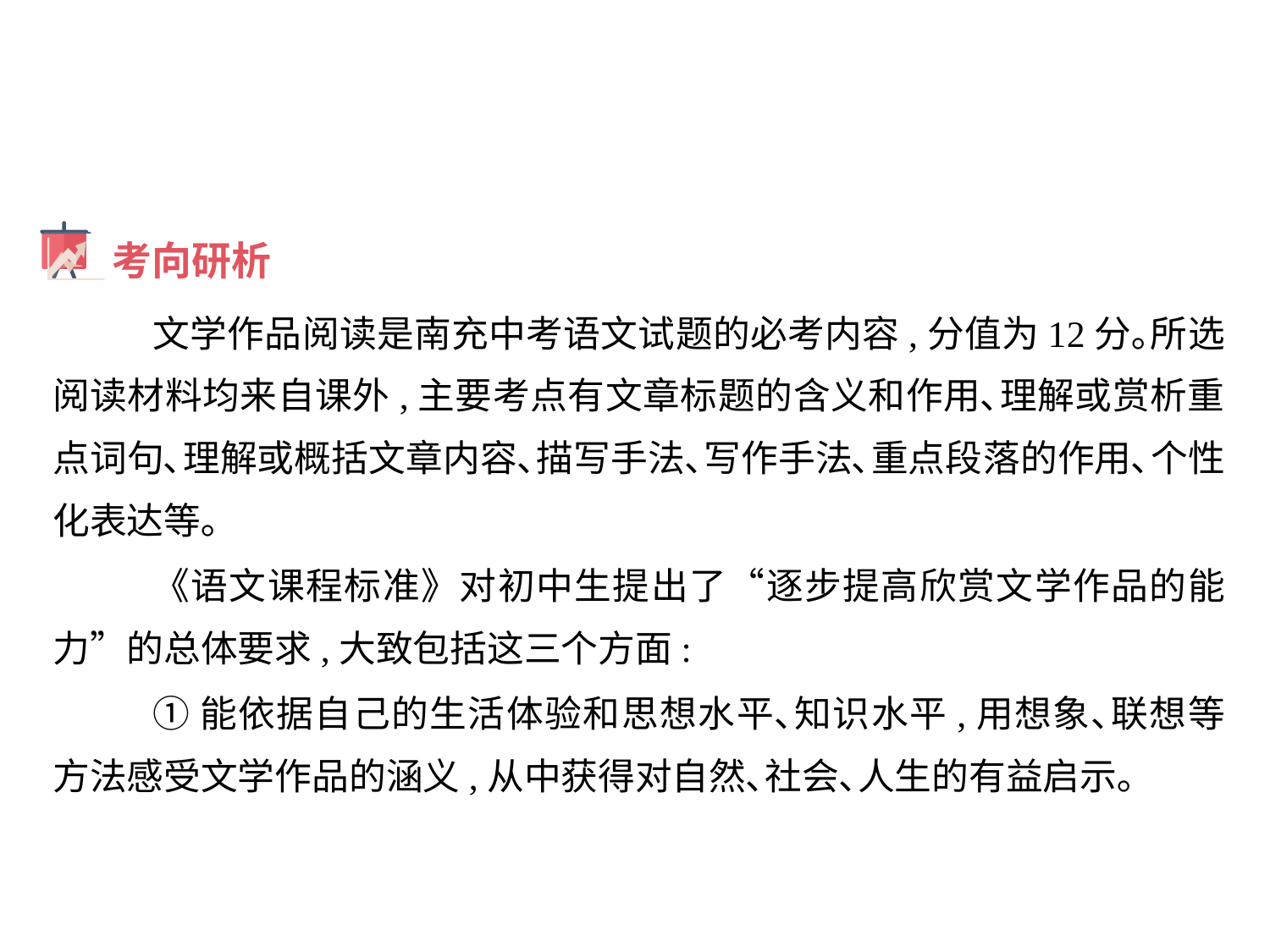

考向研析

文学作品阅读是南充中考语文试题的必考内容,分值为12分｡所选阅读材料均来自课外,主要考点有文章标题的含义和作用､理解或赏析重点词句､理解或概括文章内容､描写手法､写作手法､重点段落的作用､个性化表达等｡
《语文课程标准》对初中生提出了“逐步提高欣赏文学作品的能力”的总体要求,大致包括这三个方面:
①能依据自己的生活体验和思想水平､知识水平,用想象､联想等方法感受文学作品的涵义,从中获得对自然､社会､人生的有益启示｡